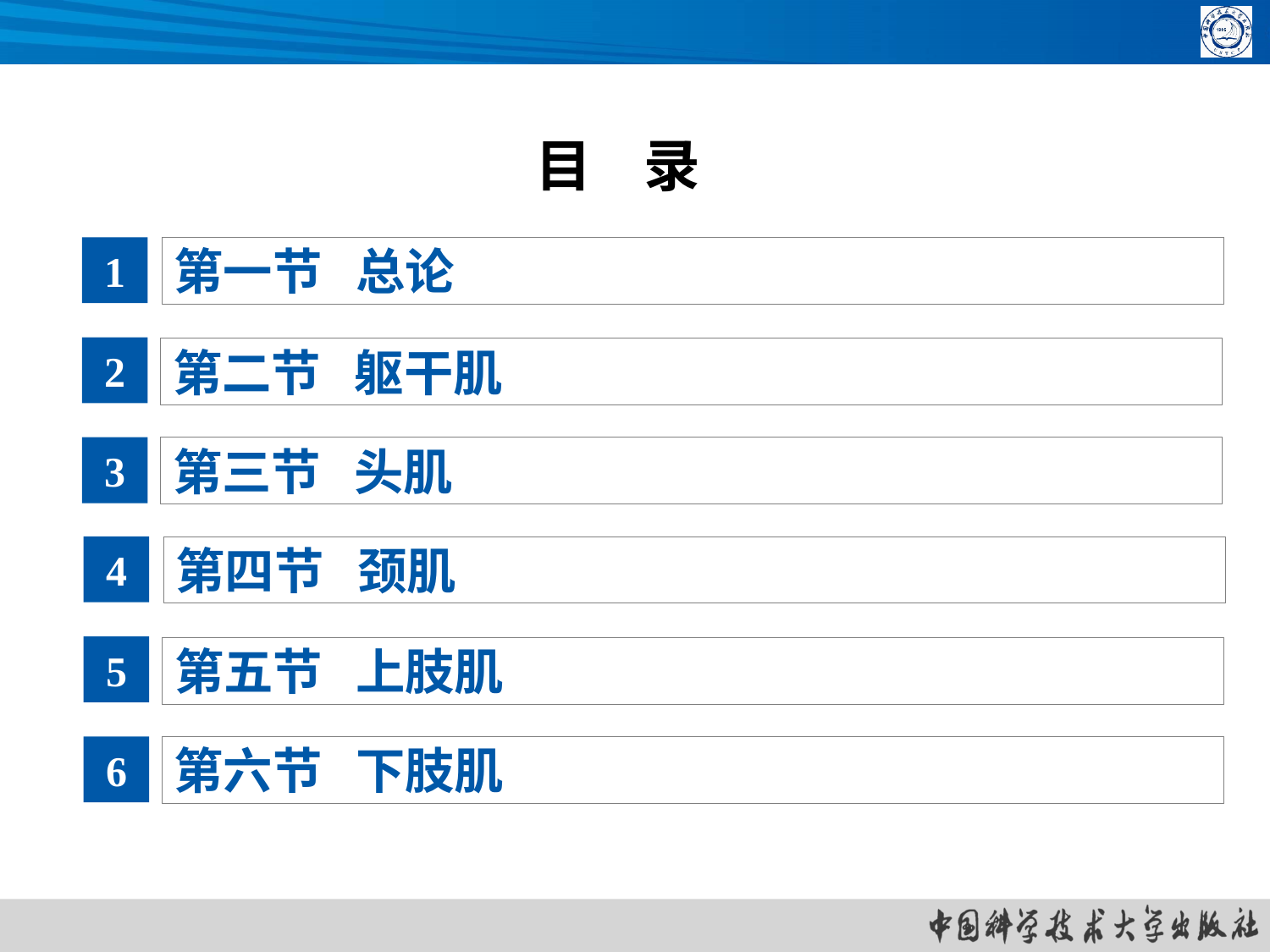

# 目    录
1
第一节   总论
2
第二节   躯干肌
3
第三节   头肌
4
第四节   颈肌
5
第五节   上肢肌
6
第六节   下肢肌